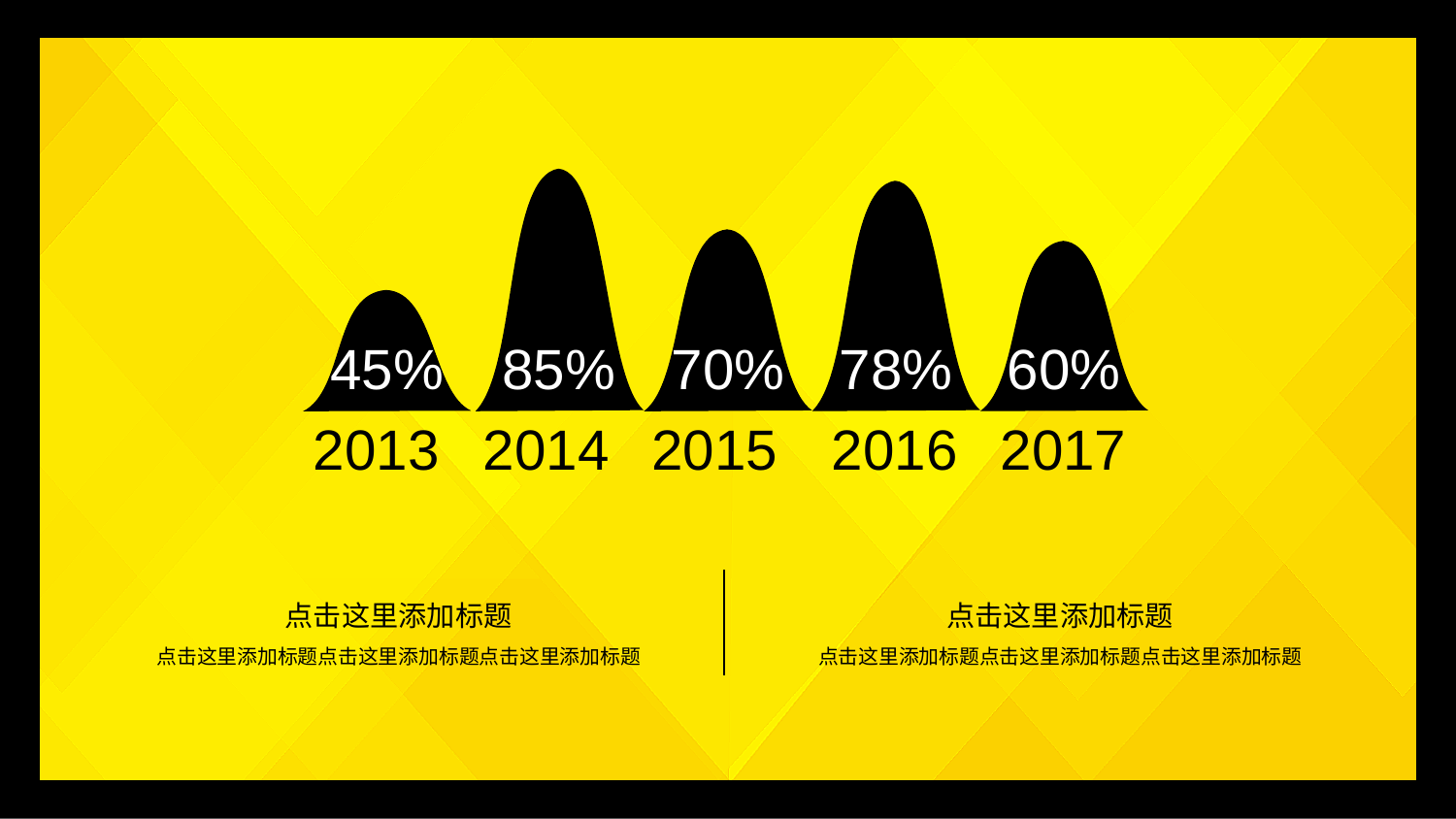

45%
85%
70%
78%
60%
2013
2014
2015
2016
2017
点击这里添加标题
点击这里添加标题点击这里添加标题点击这里添加标题
点击这里添加标题
点击这里添加标题点击这里添加标题点击这里添加标题